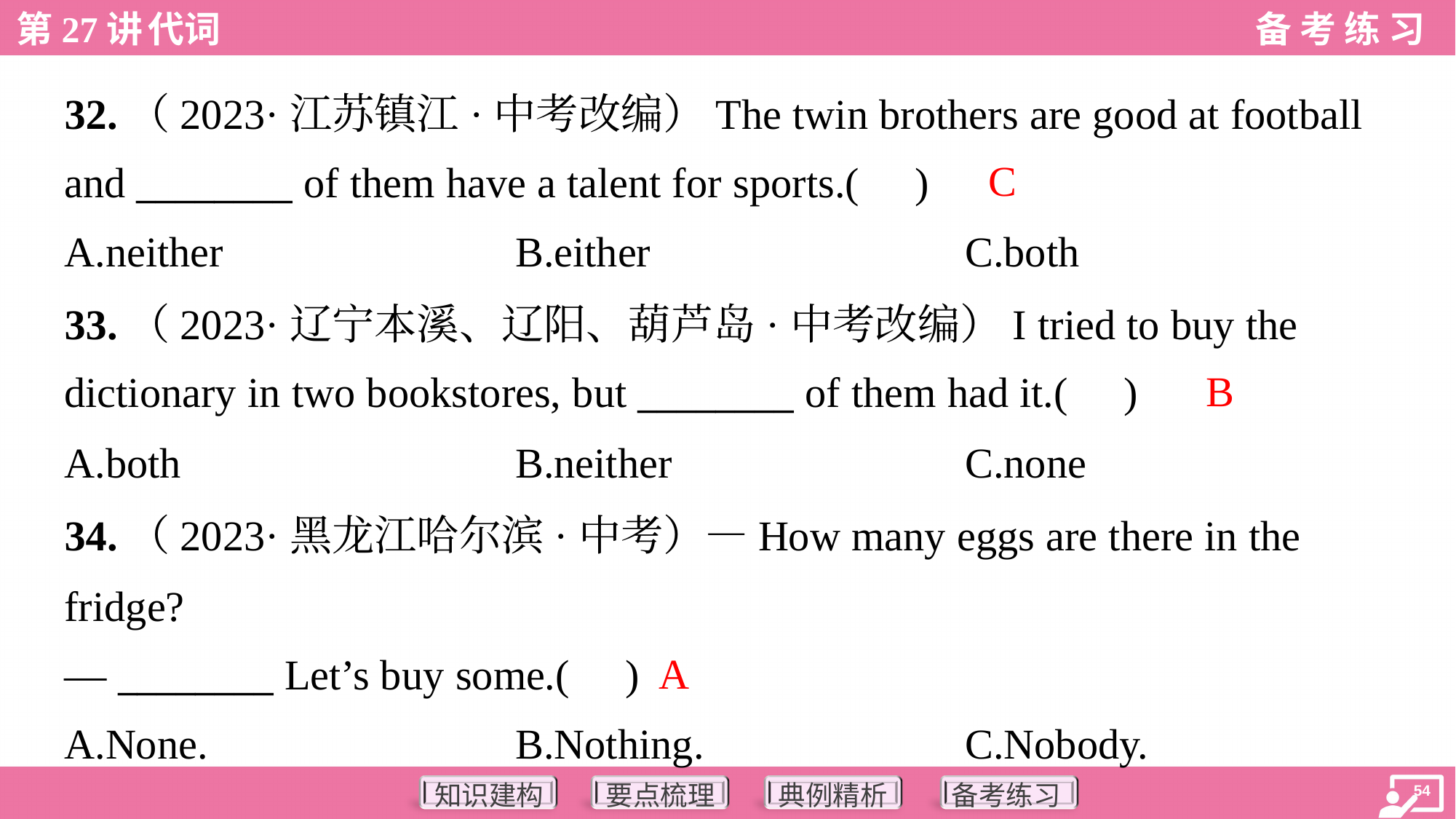

32.（2023·江苏镇江·中考改编）The twin brothers are good at football
and ________ of them have a talent for sports.(     )
C
A.neither	B.either	C.both
33.（2023·辽宁本溪、辽阳、葫芦岛·中考改编）I tried to buy the
dictionary in two bookstores, but ________ of them had it.(     )
B
A.both	B.neither	C.none
34.（2023·黑龙江哈尔滨·中考）—How many eggs are there in the
fridge?
— ________ Let’s buy some.(     )
A
A.None.	B.Nothing.	C.Nobody.